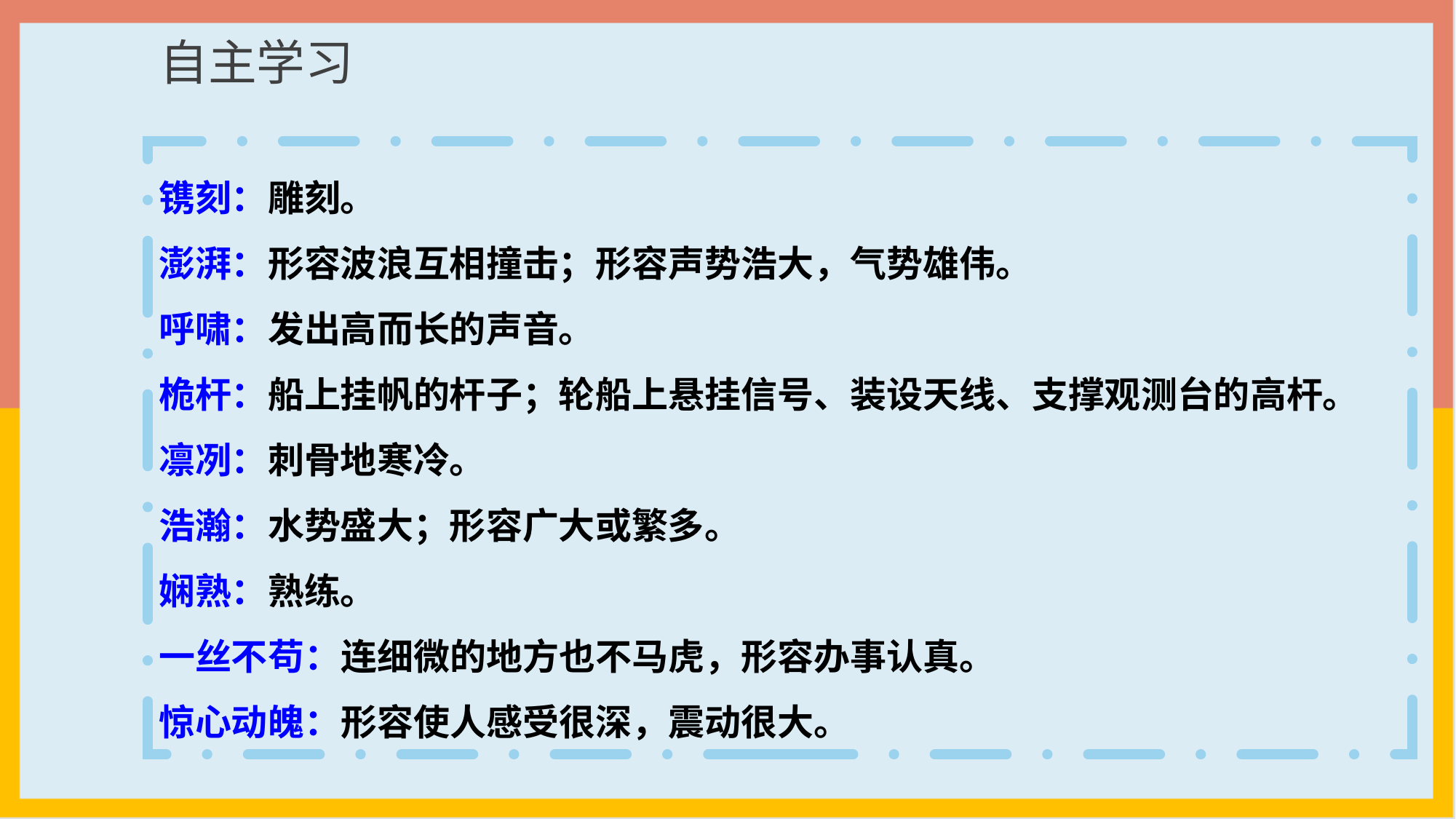

自主学习
镌刻：雕刻。
澎湃：形容波浪互相撞击；形容声势浩大，气势雄伟。
呼啸：发出高而长的声音。
桅杆：船上挂帆的杆子；轮船上悬挂信号、装设天线、支撑观测台的高杆。
凛冽：刺骨地寒冷。
浩瀚：水势盛大；形容广大或繁多。
娴熟：熟练。
一丝不苟：连细微的地方也不马虎，形容办事认真。
惊心动魄：形容使人感受很深，震动很大。